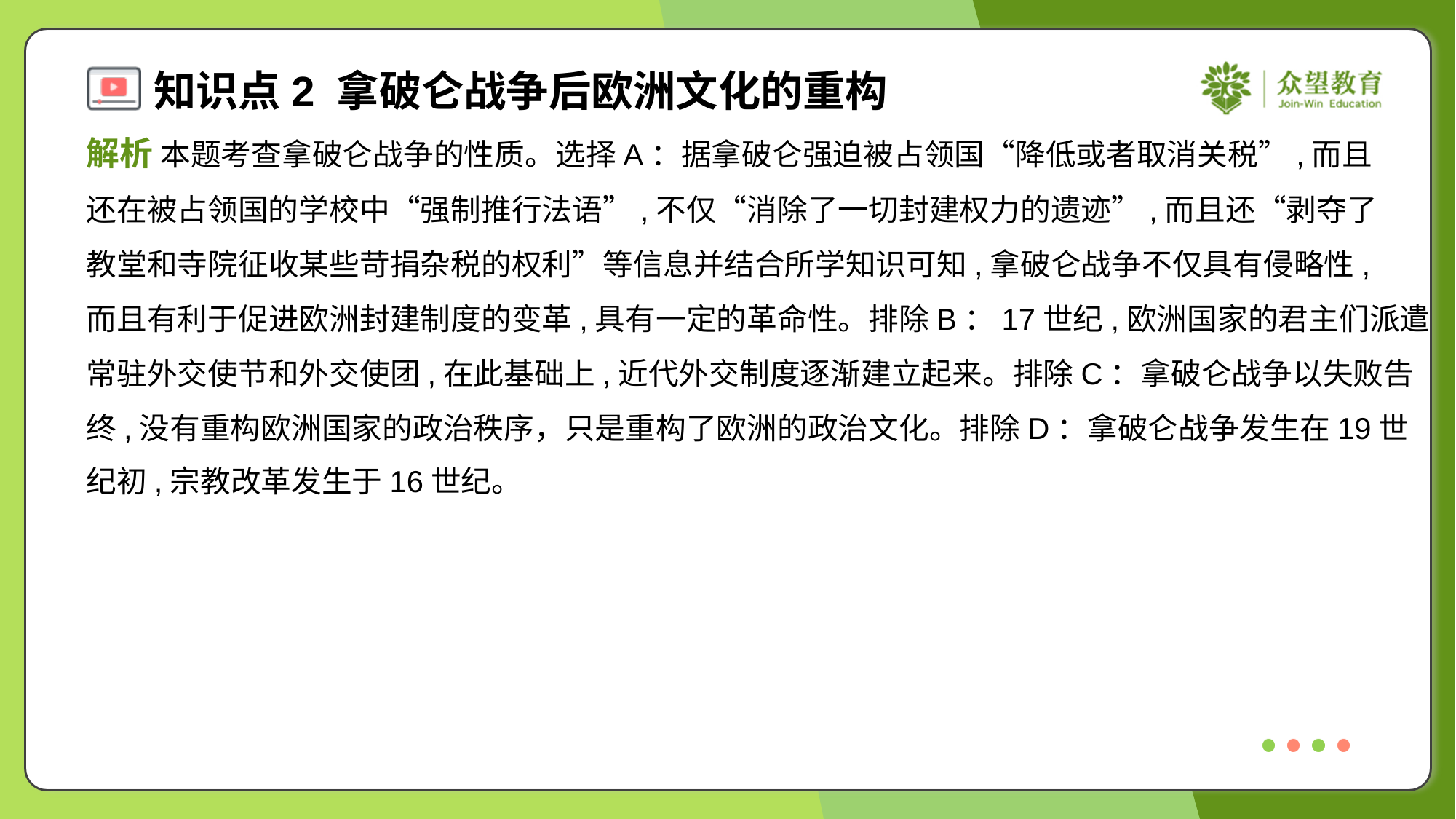

解析 本题考查拿破仑战争的性质。选择A：据拿破仑强迫被占领国“降低或者取消关税”,而且
还在被占领国的学校中“强制推行法语”,不仅“消除了一切封建权力的遗迹”,而且还“剥夺了
教堂和寺院征收某些苛捐杂税的权利”等信息并结合所学知识可知,拿破仑战争不仅具有侵略性,
而且有利于促进欧洲封建制度的变革,具有一定的革命性。排除B：17世纪,欧洲国家的君主们派遣
常驻外交使节和外交使团,在此基础上,近代外交制度逐渐建立起来。排除C：拿破仑战争以失败告
终,没有重构欧洲国家的政治秩序，只是重构了欧洲的政治文化。排除D：拿破仑战争发生在19世
纪初,宗教改革发生于16世纪。